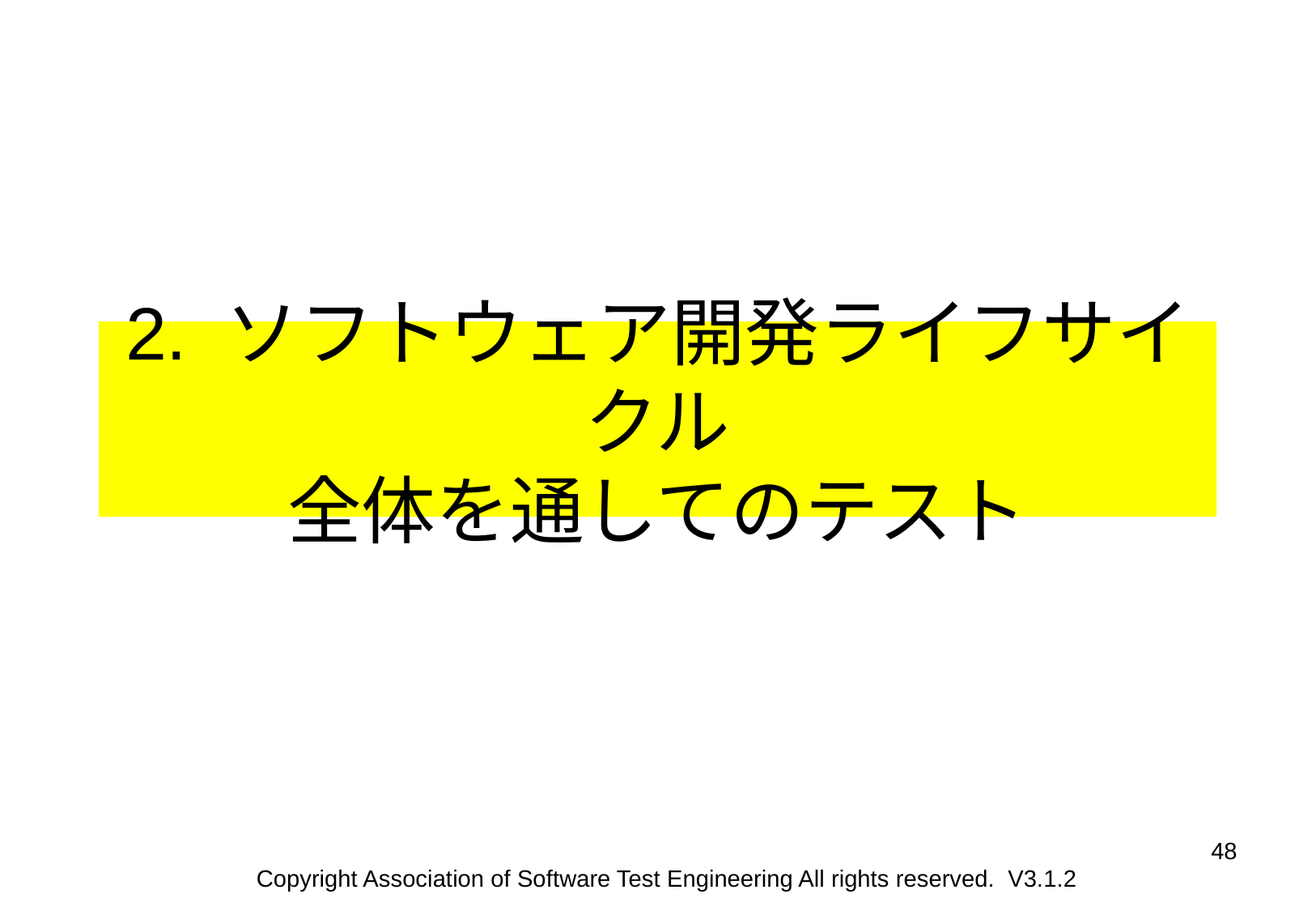

2. ソフトウェア開発ライフサイクル
全体を通してのテスト
48
Copyright Association of Software Test Engineering All rights reserved.  V3.1.2